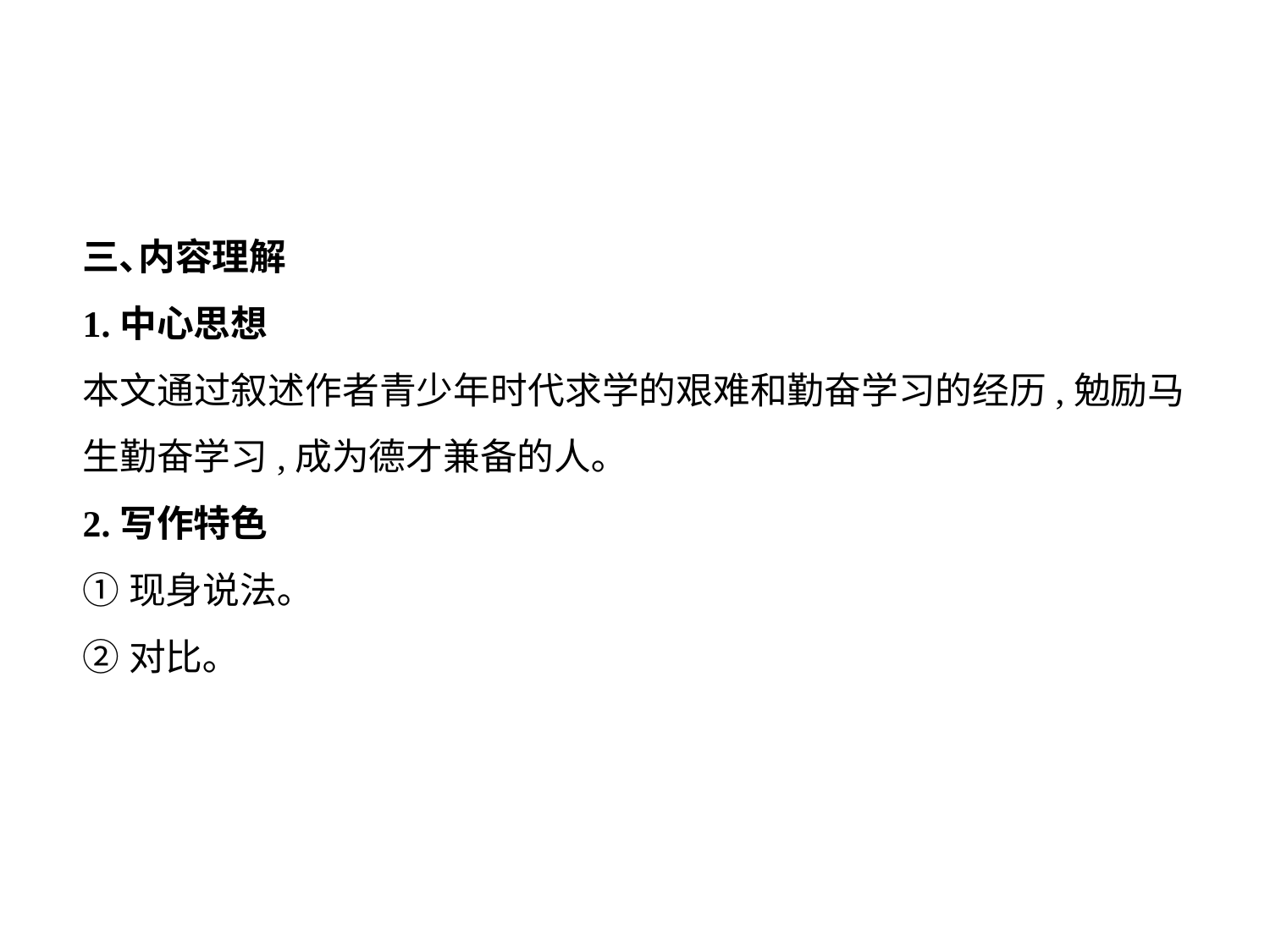

三､内容理解
1.中心思想
本文通过叙述作者青少年时代求学的艰难和勤奋学习的经历,勉励马生勤奋学习,成为德才兼备的人｡
2.写作特色
①现身说法｡
②对比｡